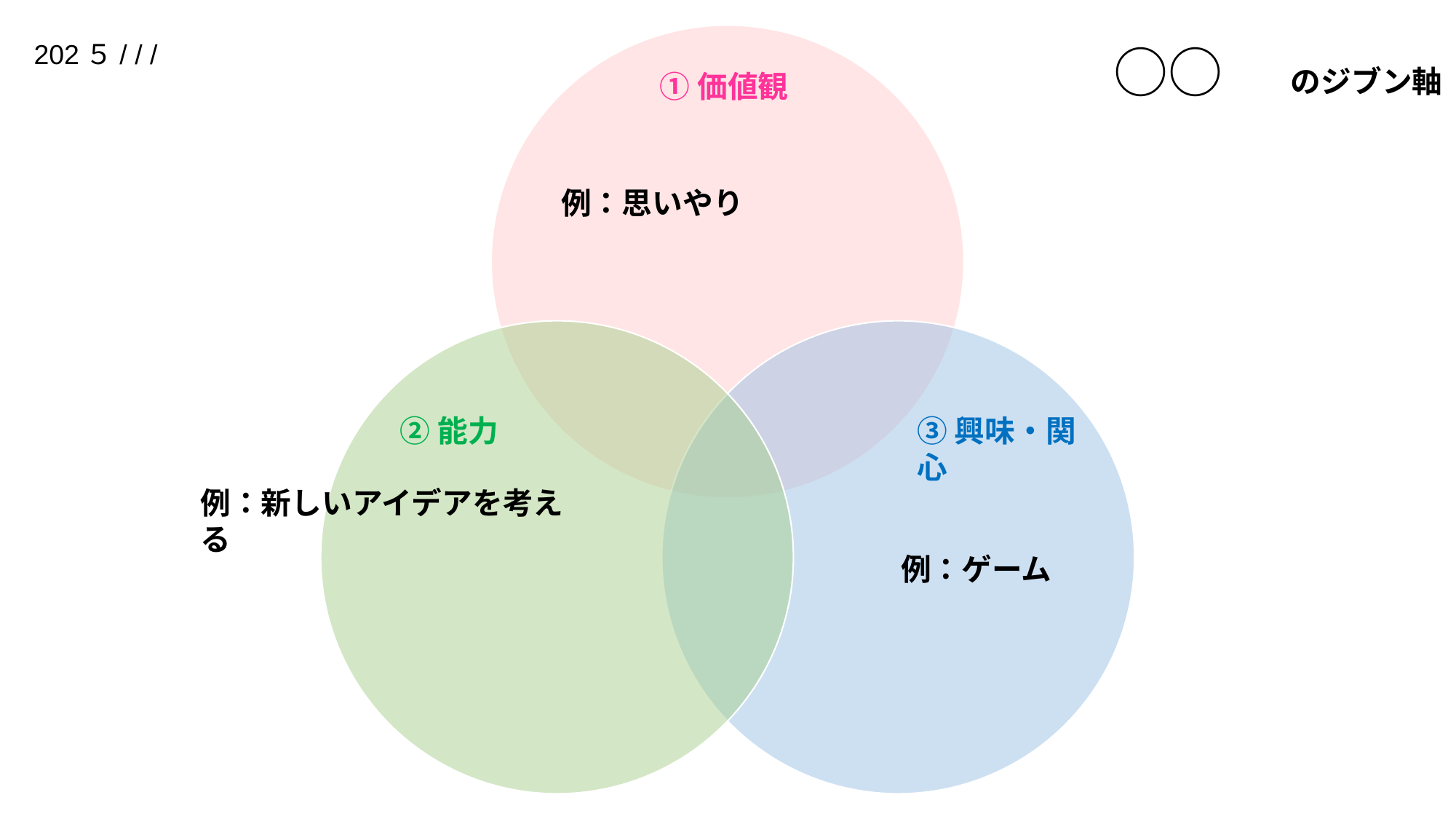

○○　のジブン軸
202５/ / /

①価値観
例：思いやり
②能力
③興味・関心
例：新しいアイデアを考える
例：ゲーム